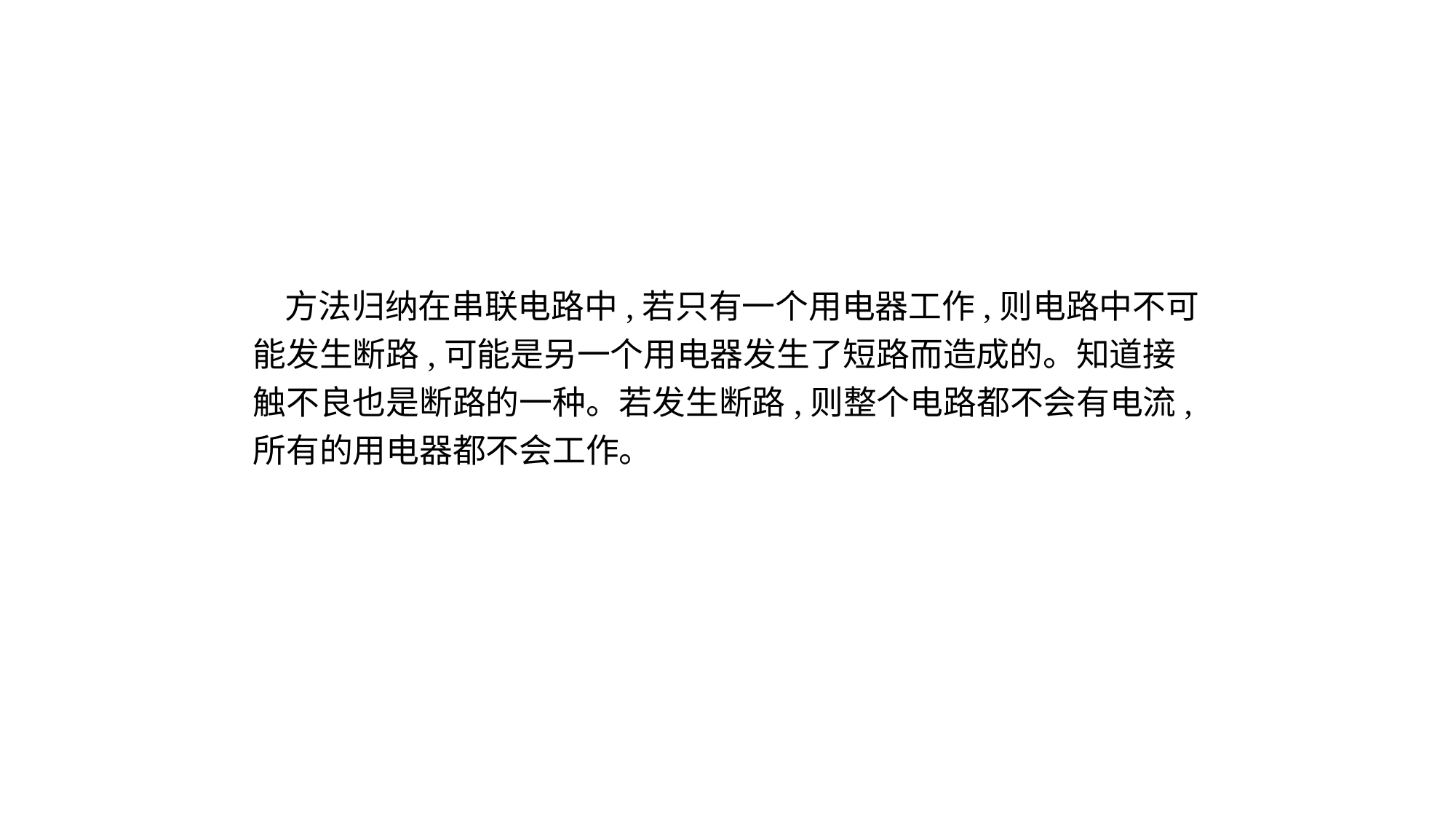

方法归纳在串联电路中,若只有一个用电器工作,则电路中不可能发生断路,可能是另一个用电器发生了短路而造成的。知道接触不良也是断路的一种。若发生断路,则整个电路都不会有电流,所有的用电器都不会工作。